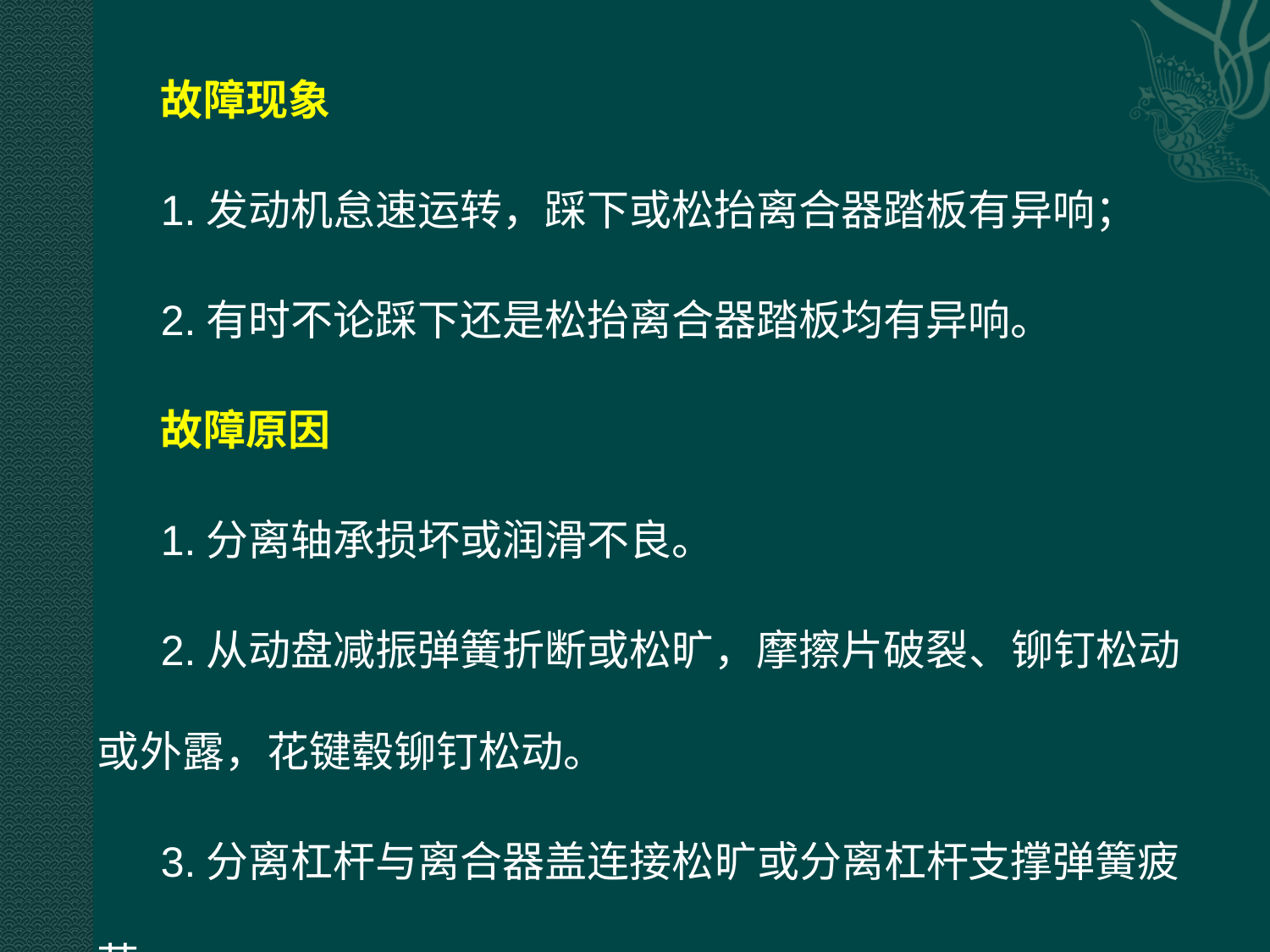

故障现象
1.发动机怠速运转，踩下或松抬离合器踏板有异响；
2.有时不论踩下还是松抬离合器踏板均有异响。
故障原因
1.分离轴承损坏或润滑不良。
2.从动盘减振弹簧折断或松旷，摩擦片破裂、铆钉松动或外露，花键毂铆钉松动。
3.分离杠杆与离合器盖连接松旷或分离杠杆支撑弹簧疲劳。